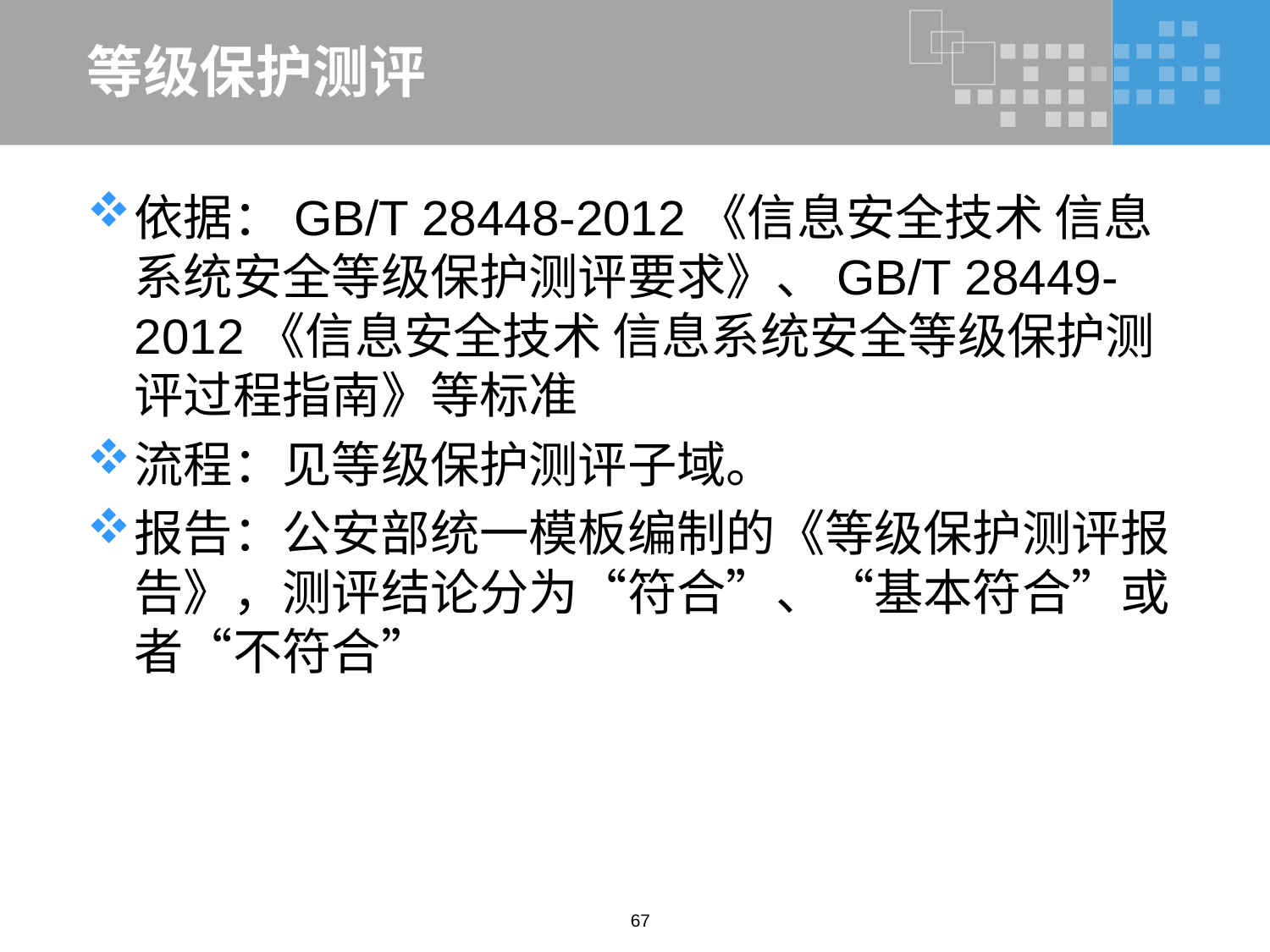

# 等级保护测评
依据：GB/T 28448-2012《信息安全技术 信息系统安全等级保护测评要求》、GB/T 28449-2012《信息安全技术 信息系统安全等级保护测评过程指南》等标准
流程：见等级保护测评子域。
报告：公安部统一模板编制的《等级保护测评报告》，测评结论分为“符合”、“基本符合”或者“不符合”
67